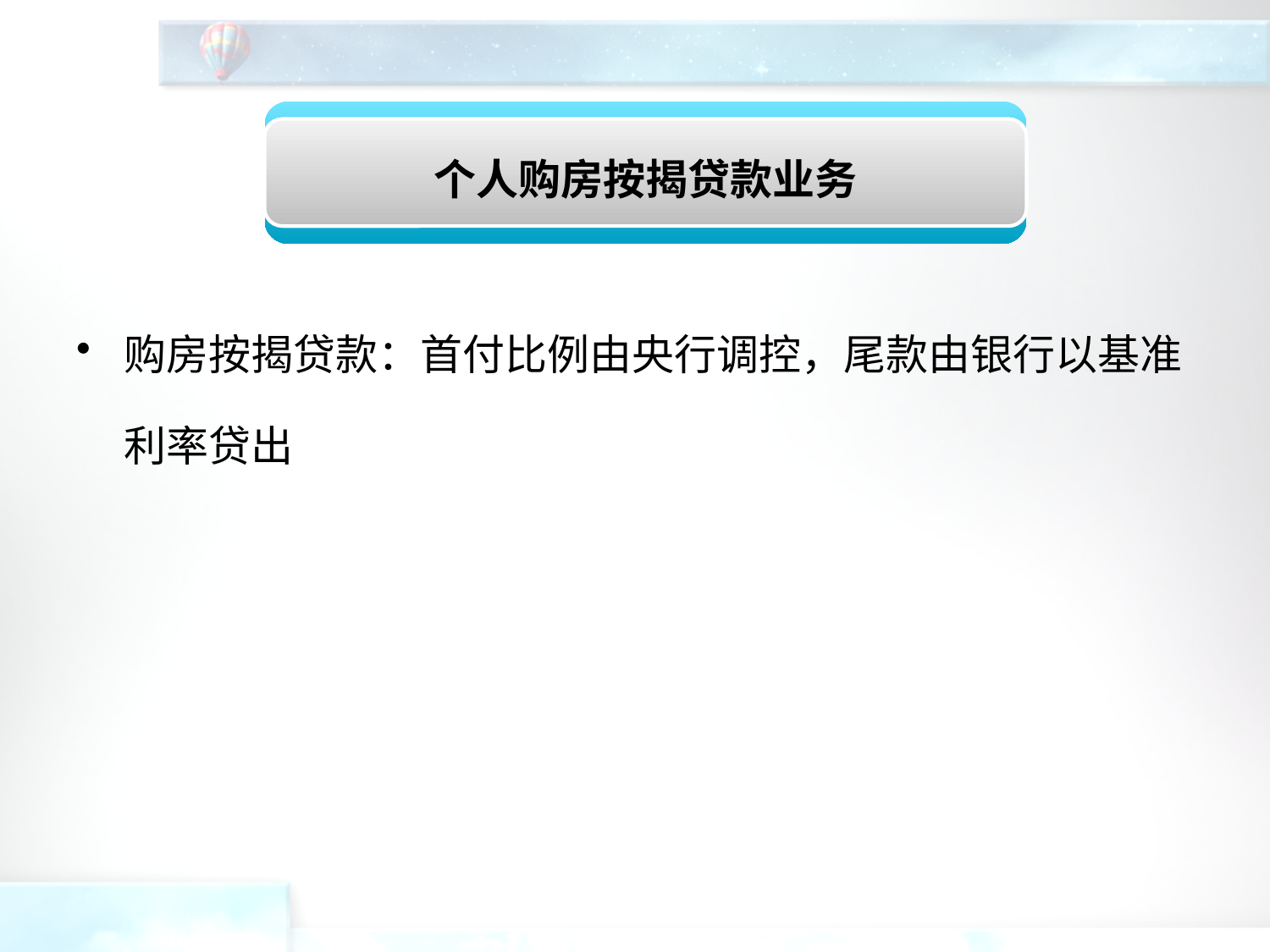

个人购房按揭贷款业务

购房按揭贷款：首付比例由央行调控，尾款由银行以基准利率贷出